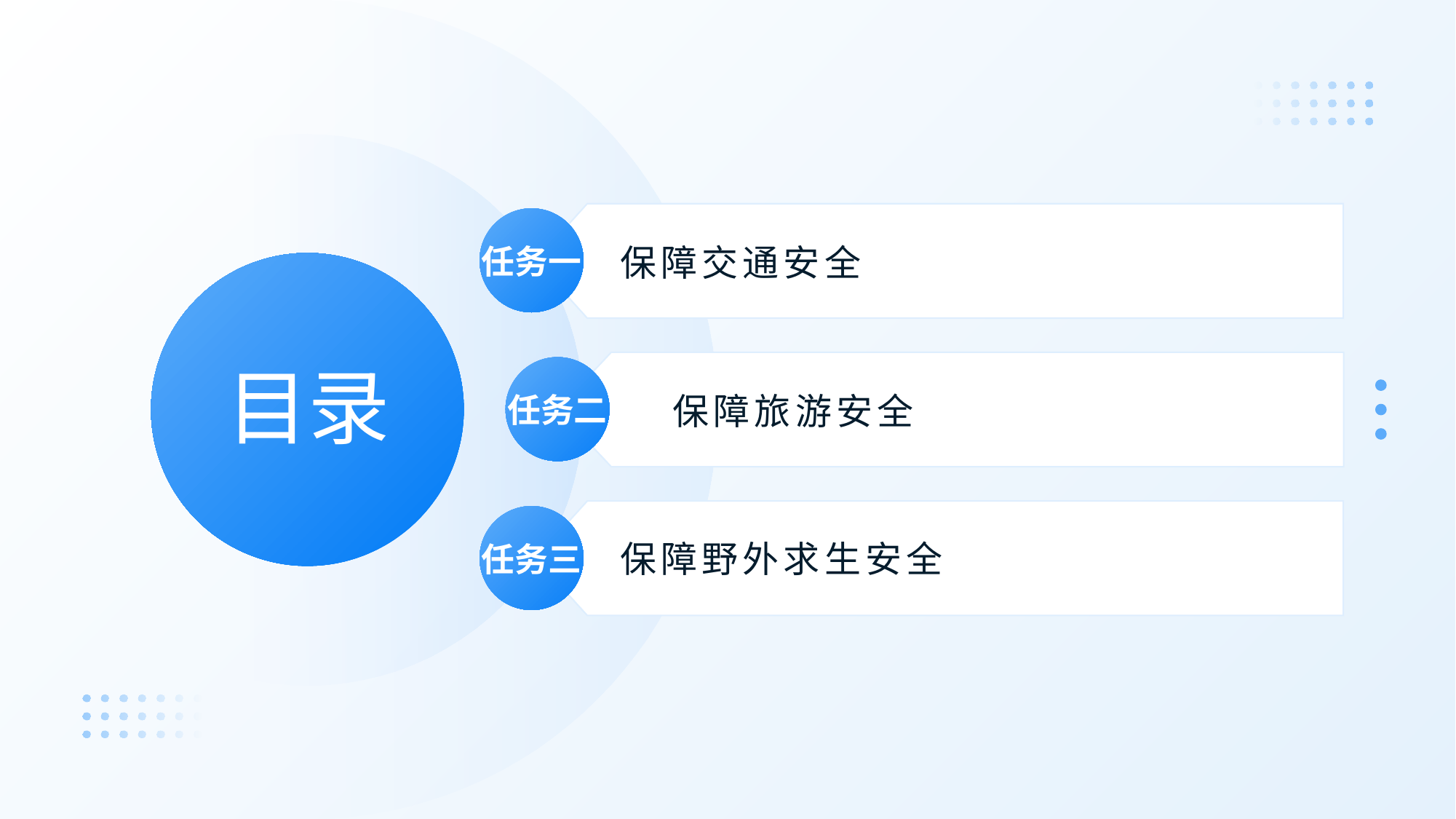

任务一
保障交通安全
# 目录

任务二
保障旅游安全

任务三
保障野外求生安全